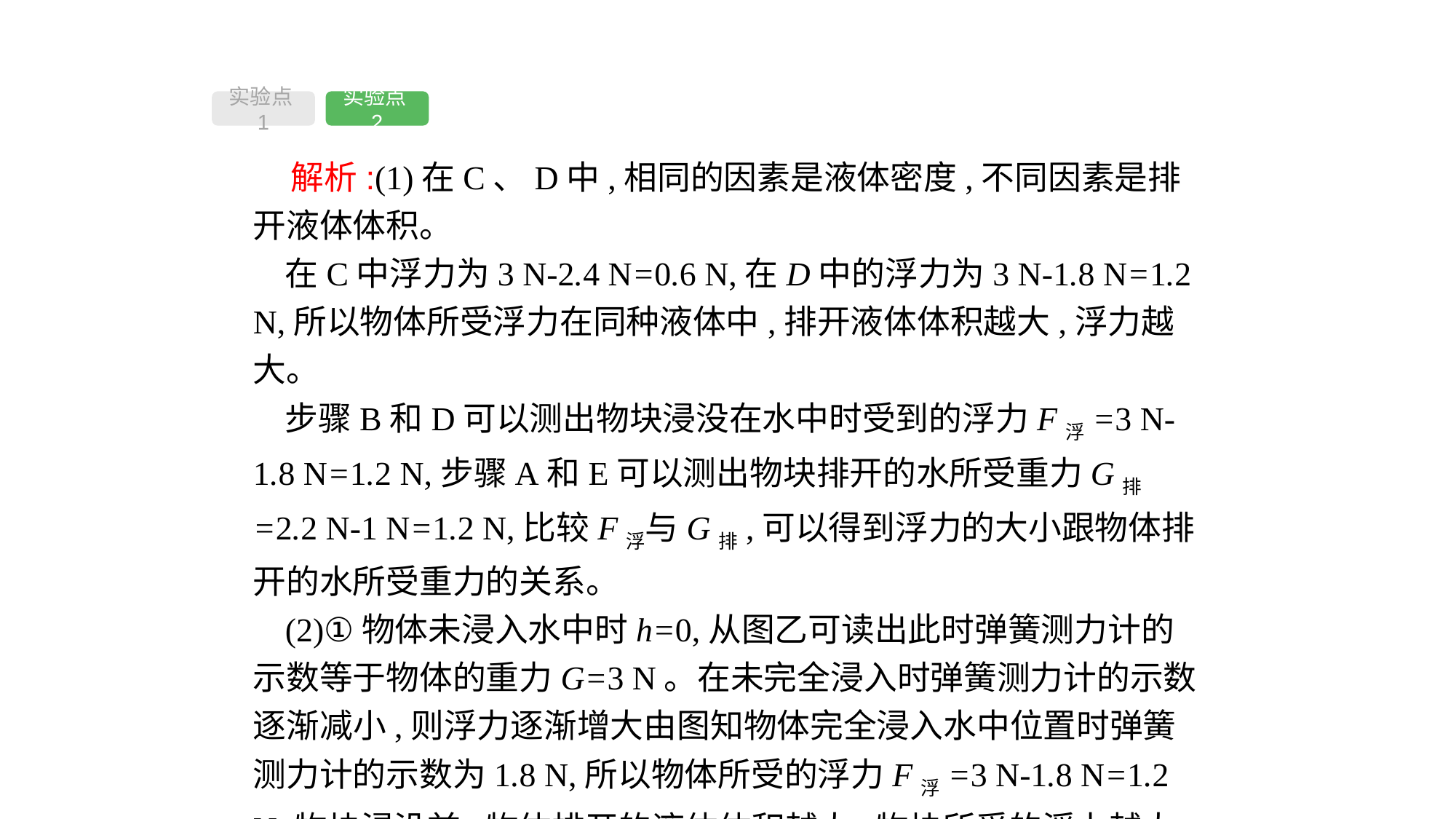

实验点1
实验点2
    解析:(1)在C、D中,相同的因素是液体密度,不同因素是排开液体体积。
在C中浮力为3 N-2.4 N=0.6 N,在D中的浮力为3 N-1.8 N=1.2 N,所以物体所受浮力在同种液体中,排开液体体积越大,浮力越大。
步骤B和D可以测出物块浸没在水中时受到的浮力F浮=3 N-1.8 N=1.2 N,步骤A和E可以测出物块排开的水所受重力G排=2.2 N-1 N=1.2 N,比较F浮与G排,可以得到浮力的大小跟物体排开的水所受重力的关系。
(2)①物体未浸入水中时h=0,从图乙可读出此时弹簧测力计的示数等于物体的重力G=3 N。在未完全浸入时弹簧测力计的示数逐渐减小,则浮力逐渐增大由图知物体完全浸入水中位置时弹簧测力计的示数为1.8 N,所以物体所受的浮力F浮=3 N-1.8 N=1.2 N;物块浸没前,物体排开的液体体积越大,物块所受的浮力越大;